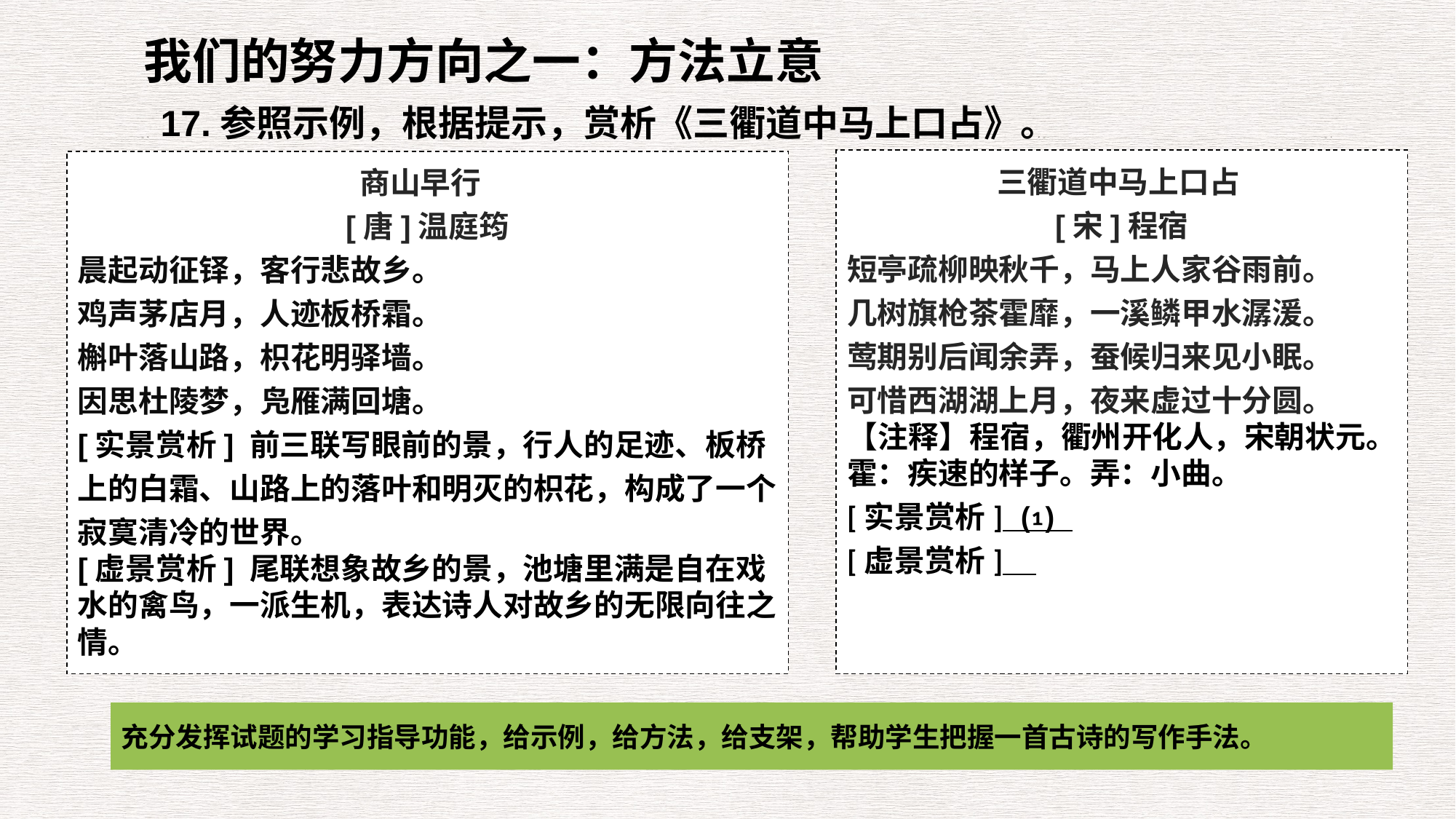

我们的努力方向之一：方法立意
17.参照示例，根据提示，赏析《三衢道中马上口占》。
三衢道中马上口占
[宋]程宿
短亭疏柳映秋千，马上人家谷雨前。
几树旗枪茶霍靡，一溪鳞甲水潺湲。
莺期别后闻余弄，蚕候归来见小眠。
可惜西湖湖上月，夜来虚过十分圆。
【注释】程宿，衢州开化人，宋朝状元。霍：疾速的样子。弄：小曲。
[实景赏析]  ⑴  。
[虚景赏析]    。

商山早行
[唐]温庭筠
晨起动征铎，客行悲故乡。
鸡声茅店月，人迹板桥霜。
槲叶落山路，枳花明驿墙。
因思杜陵梦，凫雁满回塘。
[实景赏析] 前三联写眼前的景，行人的足迹、板桥上的白霜、山路上的落叶和明灭的枳花，构成了一个寂寞清冷的世界。
[虚景赏析] 尾联想象故乡的景，池塘里满是自在戏水的禽鸟，一派生机，表达诗人对故乡的无限向往之情。
充分发挥试题的学习指导功能，给示例，给方法，给支架，帮助学生把握一首古诗的写作手法。